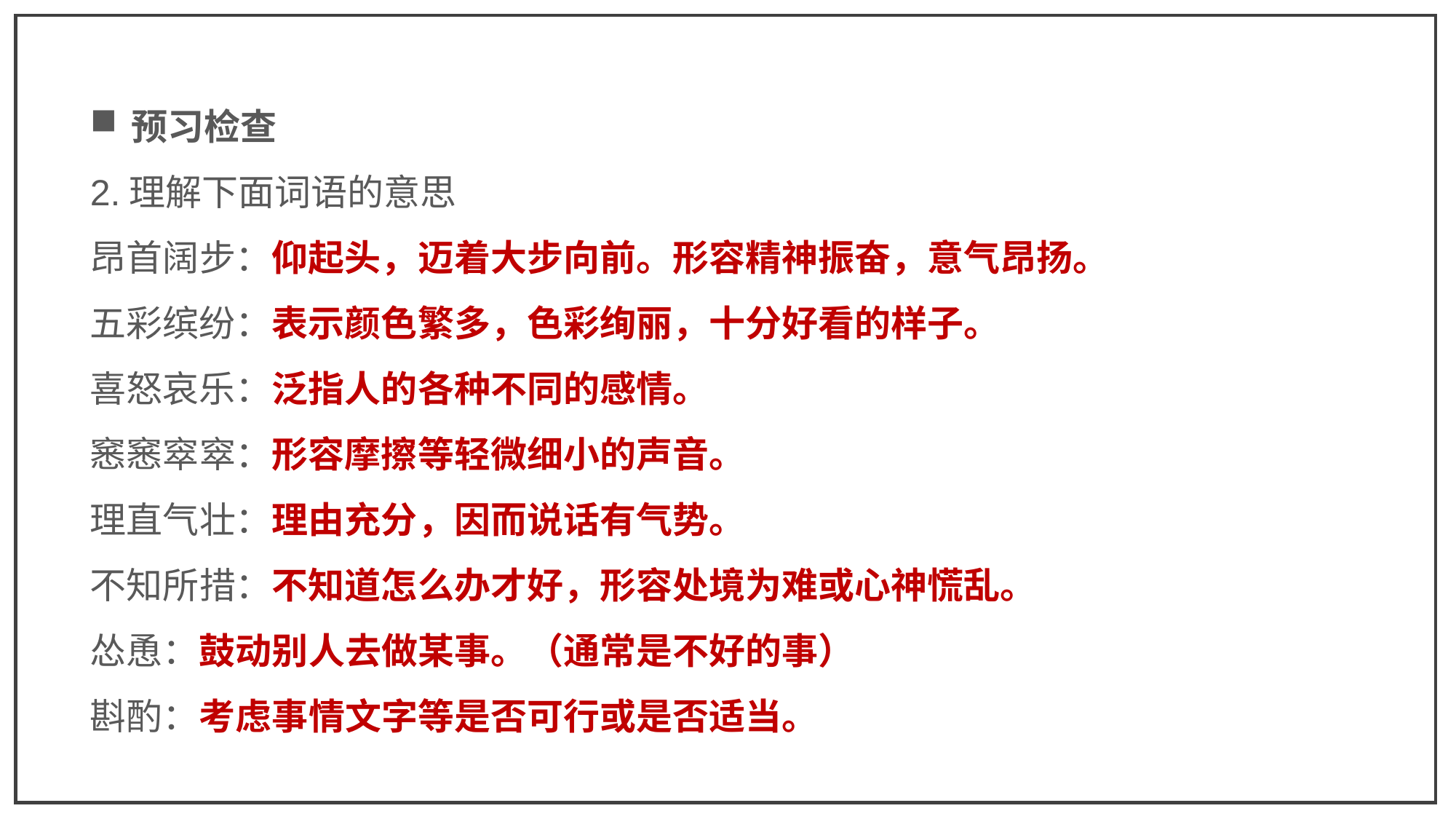

预习检查
2.理解下面词语的意思
昂首阔步：仰起头，迈着大步向前。形容精神振奋，意气昂扬。
五彩缤纷：表示颜色繁多，色彩绚丽，十分好看的样子。
喜怒哀乐：泛指人的各种不同的感情。
窸窸窣窣：形容摩擦等轻微细小的声音。
理直气壮：理由充分，因而说话有气势。
不知所措：不知道怎么办才好，形容处境为难或心神慌乱。
怂恿：鼓动别人去做某事。（通常是不好的事）
斟酌：考虑事情文字等是否可行或是否适当。